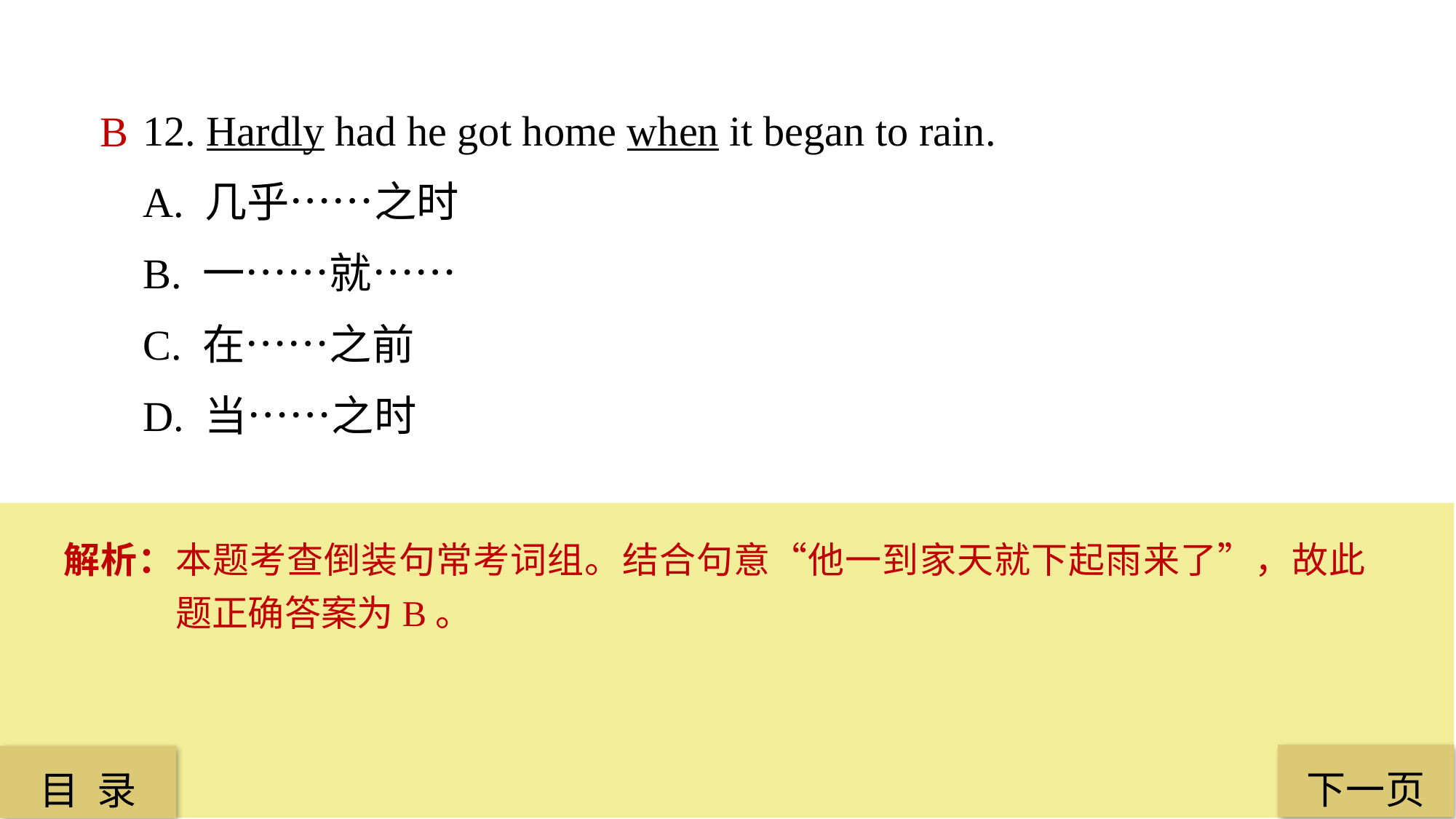

12. Hardly had he got home when it began to rain.
A. 几乎……之时
B. 一……就……
C. 在……之前
D. 当……之时
B
解析：本题考查倒装句常考词组。结合句意“他一到家天就下起雨来了”，故此题正确答案为B。